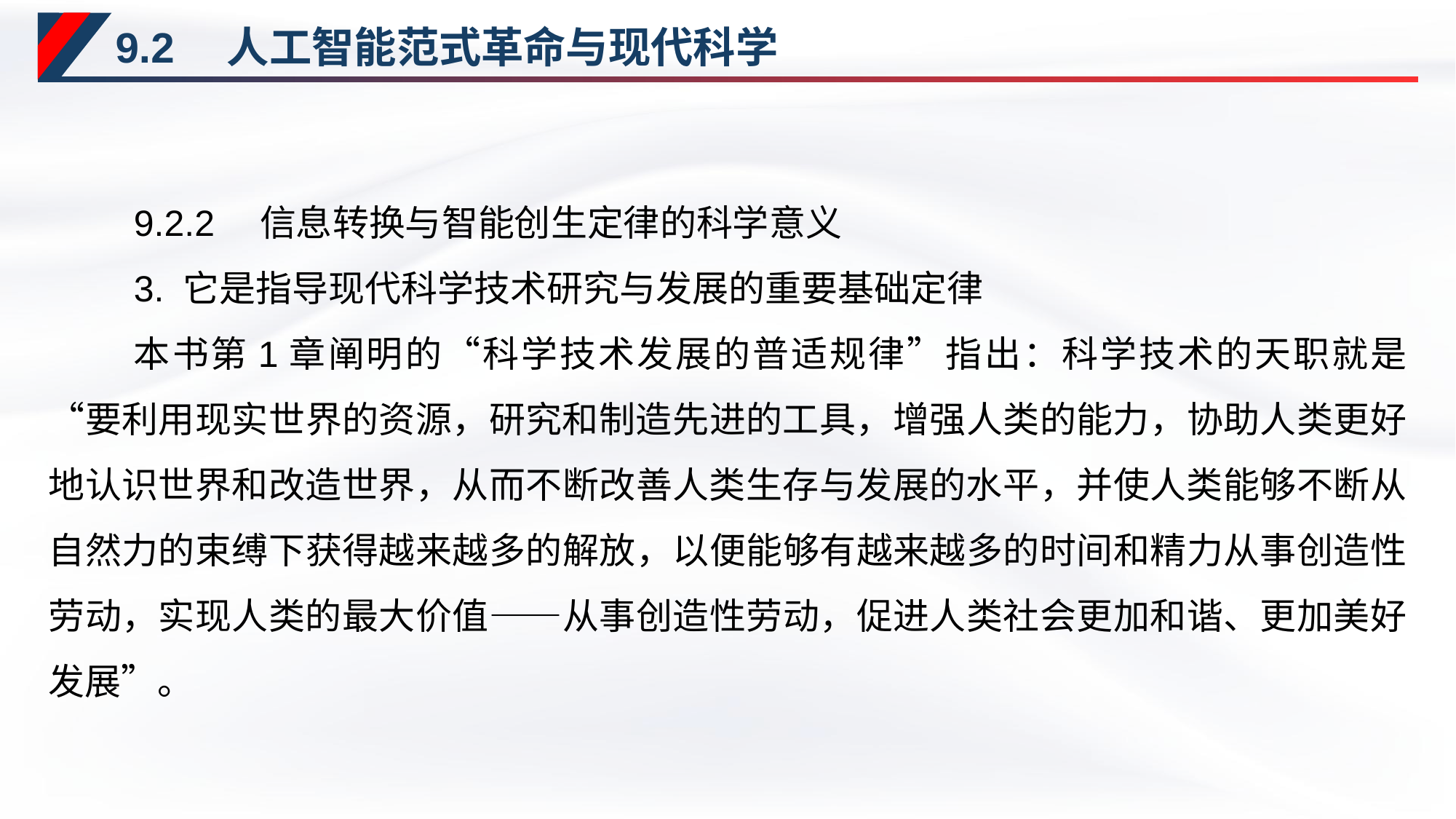

# 9.2　人工智能范式革命与现代科学
9.2.2　信息转换与智能创生定律的科学意义
3. 它是指导现代科学技术研究与发展的重要基础定律
本书第1章阐明的“科学技术发展的普适规律”指出：科学技术的天职就是“要利用现实世界的资源，研究和制造先进的工具，增强人类的能力，协助人类更好地认识世界和改造世界，从而不断改善人类生存与发展的水平，并使人类能够不断从自然力的束缚下获得越来越多的解放，以便能够有越来越多的时间和精力从事创造性劳动，实现人类的最大价值——从事创造性劳动，促进人类社会更加和谐、更加美好 发展”。